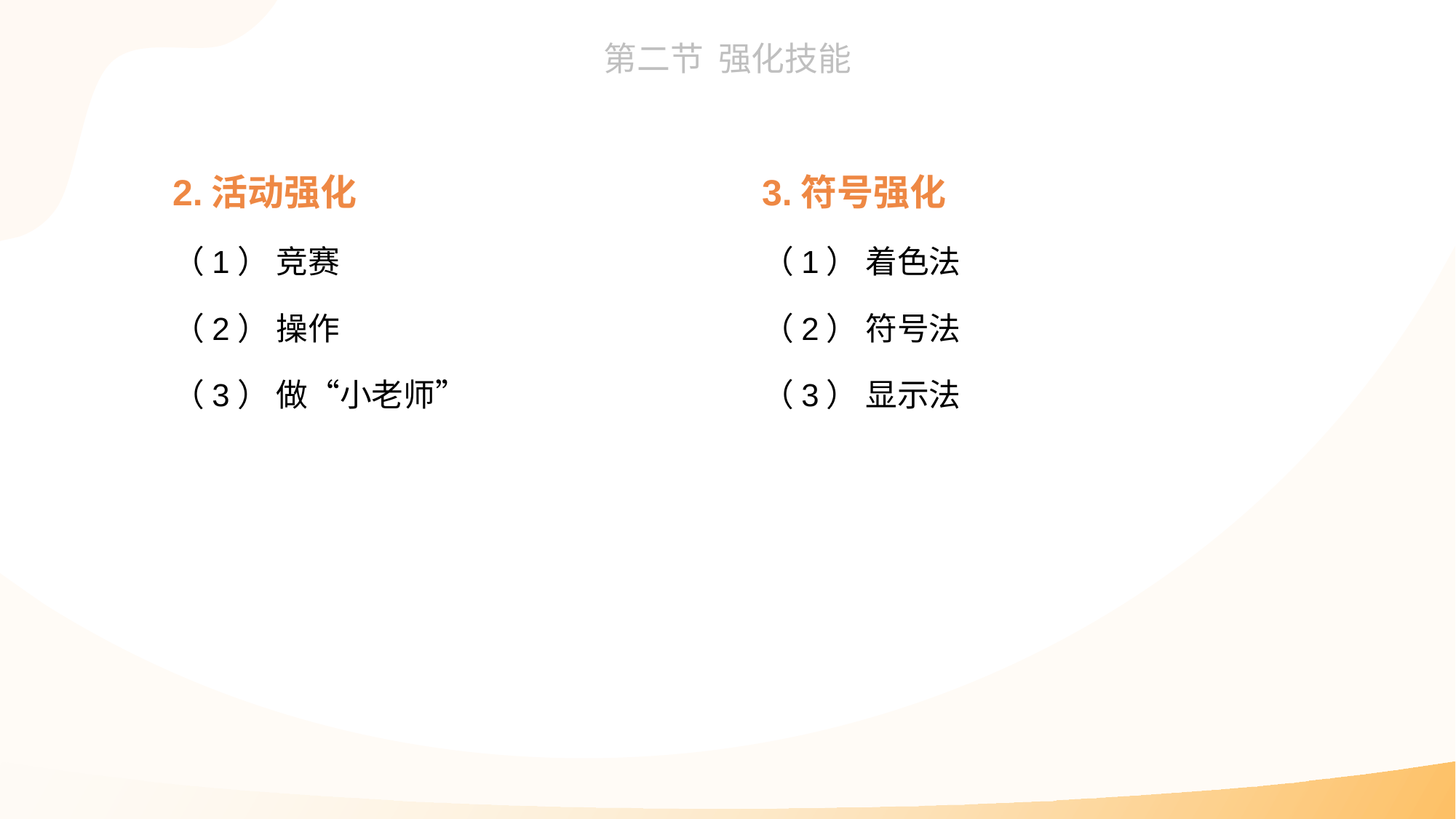

2.活动强化
（1） 竞赛
（2） 操作
（3） 做“小老师”
3.符号强化
（1） 着色法
（2） 符号法
（3） 显示法